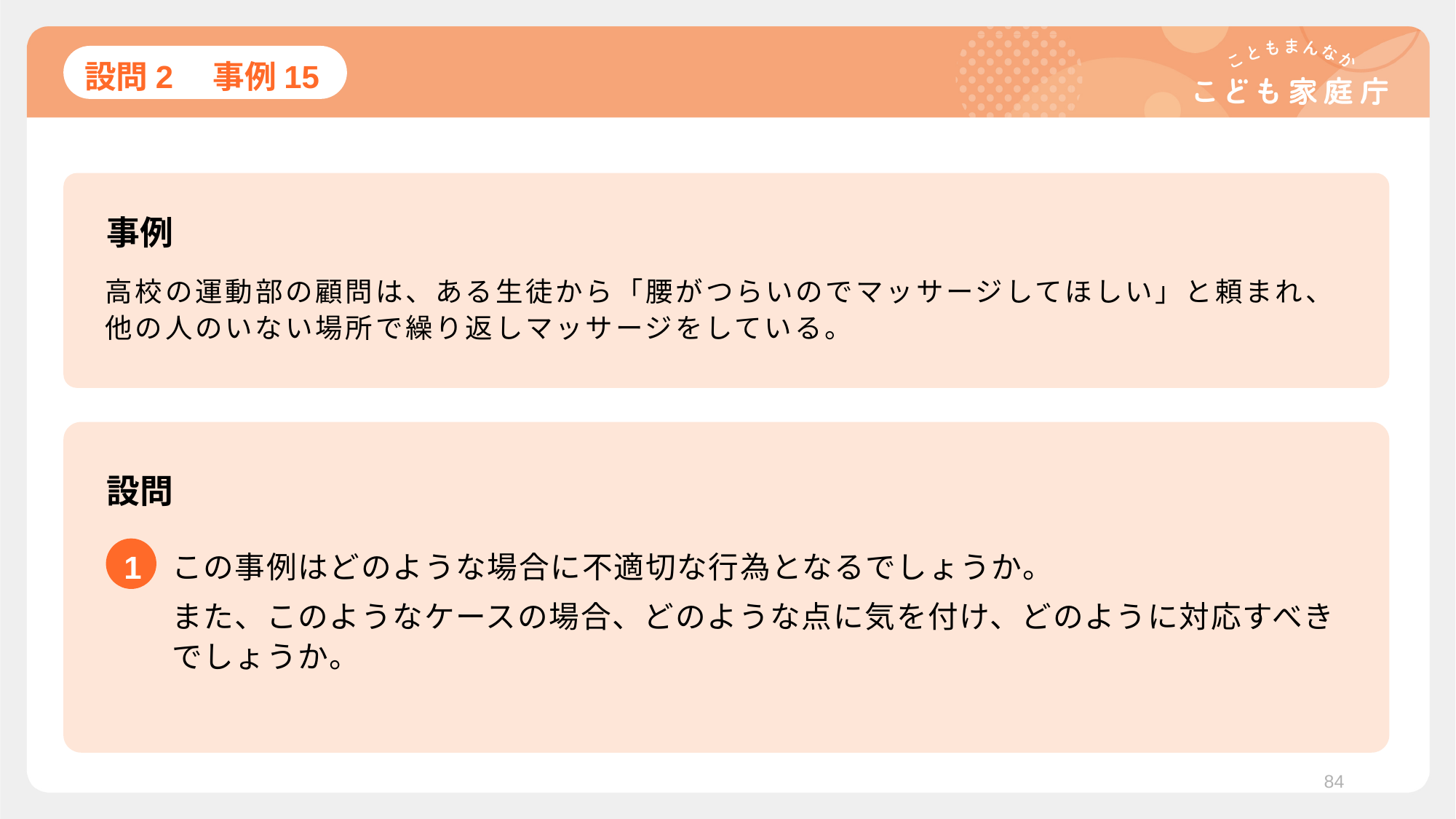

# 設問2　事例15

事例
高校の運動部の顧問は、ある生徒から「腰がつらいのでマッサージしてほしい」と頼まれ、他の人のいない場所で繰り返しマッサージをしている。

設問
1
この事例はどのような場合に不適切な行為となるでしょうか。
また、このようなケースの場合、どのような点に気を付け、どのように対応すべきでしょうか。
84